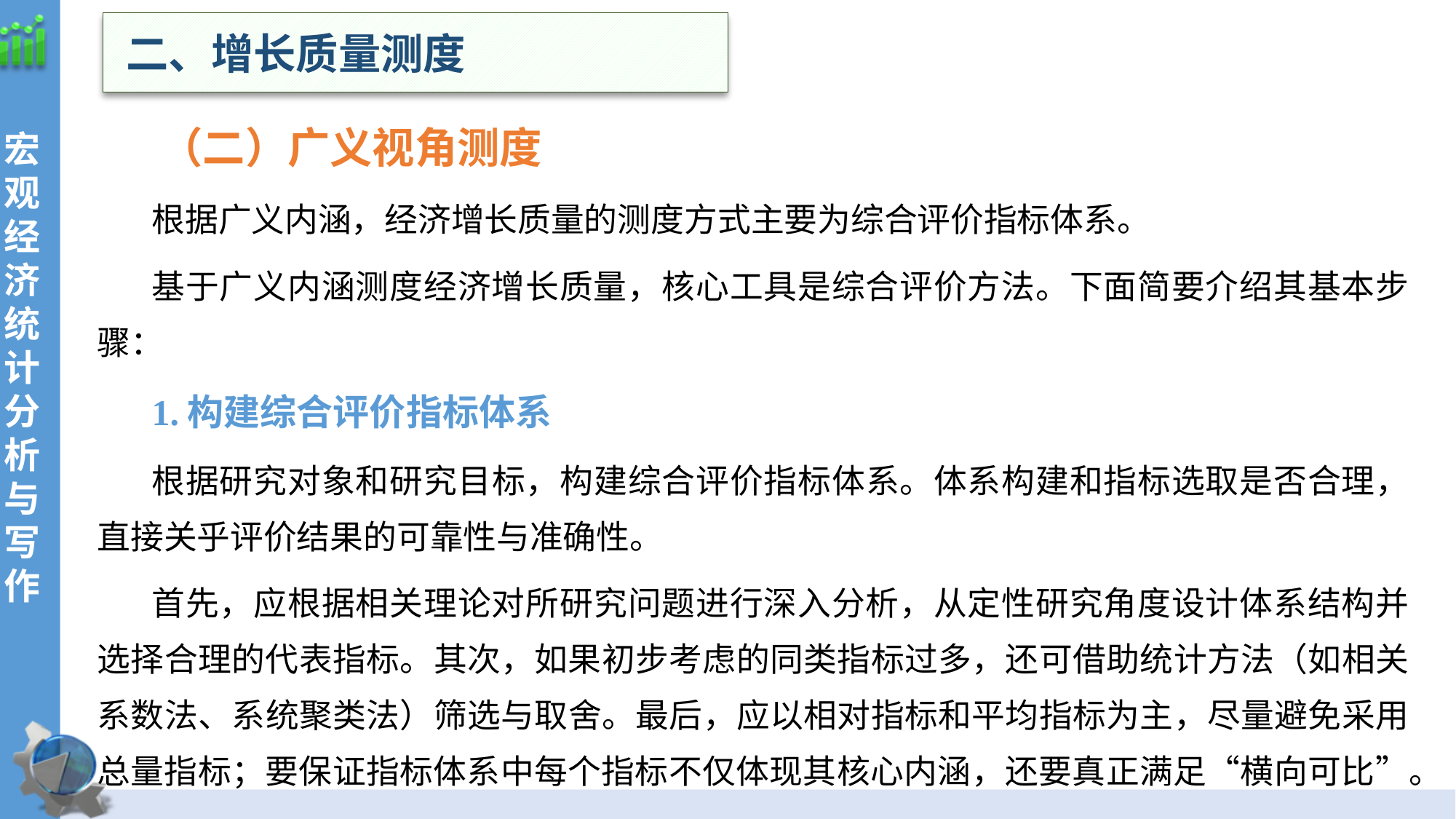

二、增长质量测度
   （二）广义视角测度
根据广义内涵，经济增长质量的测度方式主要为综合评价指标体系。
基于广义内涵测度经济增长质量，核心工具是综合评价方法。下面简要介绍其基本步骤：
1.构建综合评价指标体系
根据研究对象和研究目标，构建综合评价指标体系。体系构建和指标选取是否合理，直接关乎评价结果的可靠性与准确性。
首先，应根据相关理论对所研究问题进行深入分析，从定性研究角度设计体系结构并选择合理的代表指标。其次，如果初步考虑的同类指标过多，还可借助统计方法（如相关系数法、系统聚类法）筛选与取舍。最后，应以相对指标和平均指标为主，尽量避免采用总量指标；要保证指标体系中每个指标不仅体现其核心内涵，还要真正满足“横向可比”。